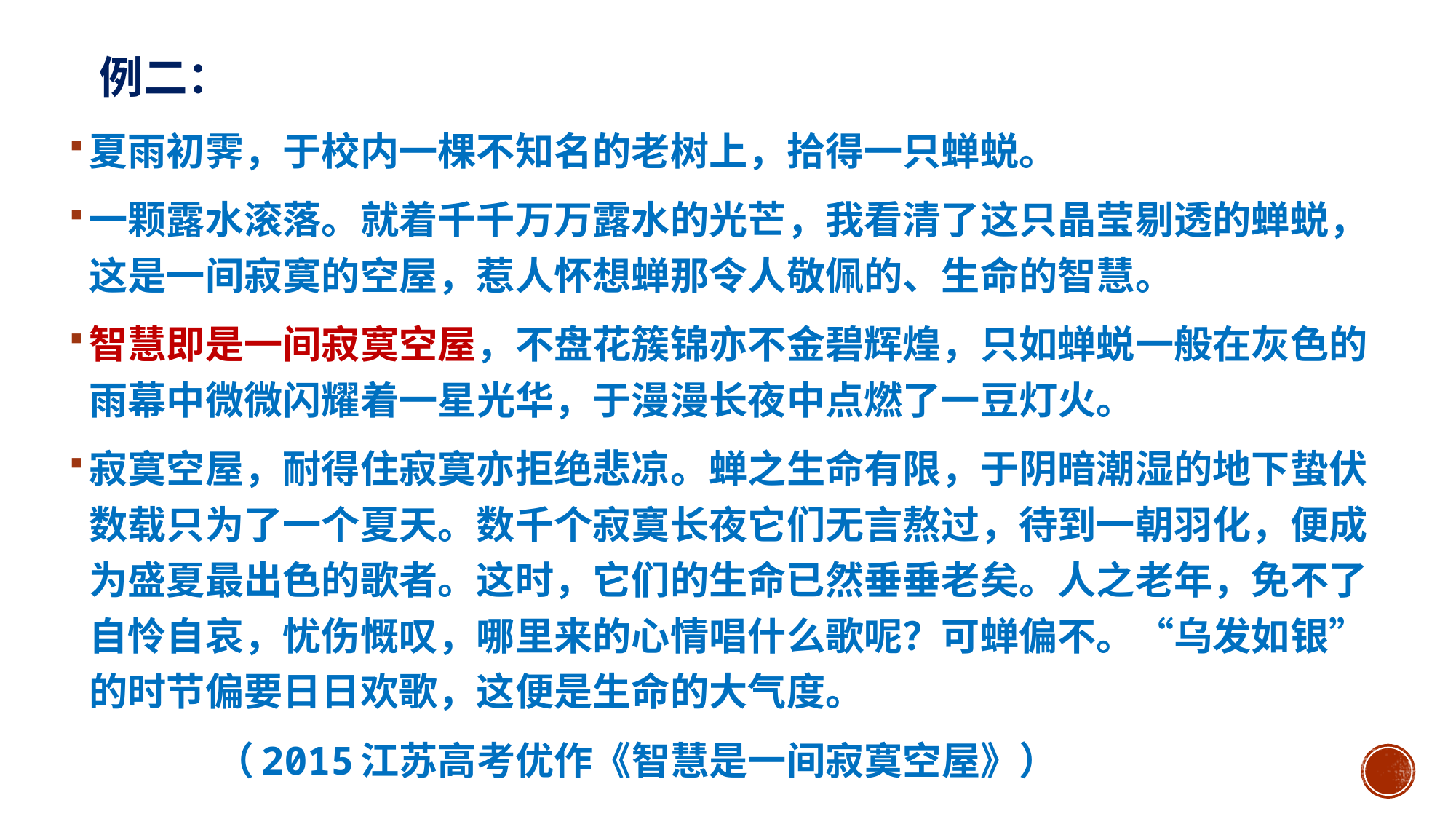

例二：
夏雨初霁，于校内一棵不知名的老树上，拾得一只蝉蜕。
一颗露水滚落。就着千千万万露水的光芒，我看清了这只晶莹剔透的蝉蜕，这是一间寂寞的空屋，惹人怀想蝉那令人敬佩的、生命的智慧。
智慧即是一间寂寞空屋，不盘花簇锦亦不金碧辉煌，只如蝉蜕一般在灰色的雨幕中微微闪耀着一星光华，于漫漫长夜中点燃了一豆灯火。
寂寞空屋，耐得住寂寞亦拒绝悲凉。蝉之生命有限，于阴暗潮湿的地下蛰伏数载只为了一个夏天。数千个寂寞长夜它们无言熬过，待到一朝羽化，便成为盛夏最出色的歌者。这时，它们的生命已然垂垂老矣。人之老年，免不了自怜自哀，忧伤慨叹，哪里来的心情唱什么歌呢？可蝉偏不。“乌发如银”的时节偏要日日欢歌，这便是生命的大气度。
                （2015江苏高考优作《智慧是一间寂寞空屋》）